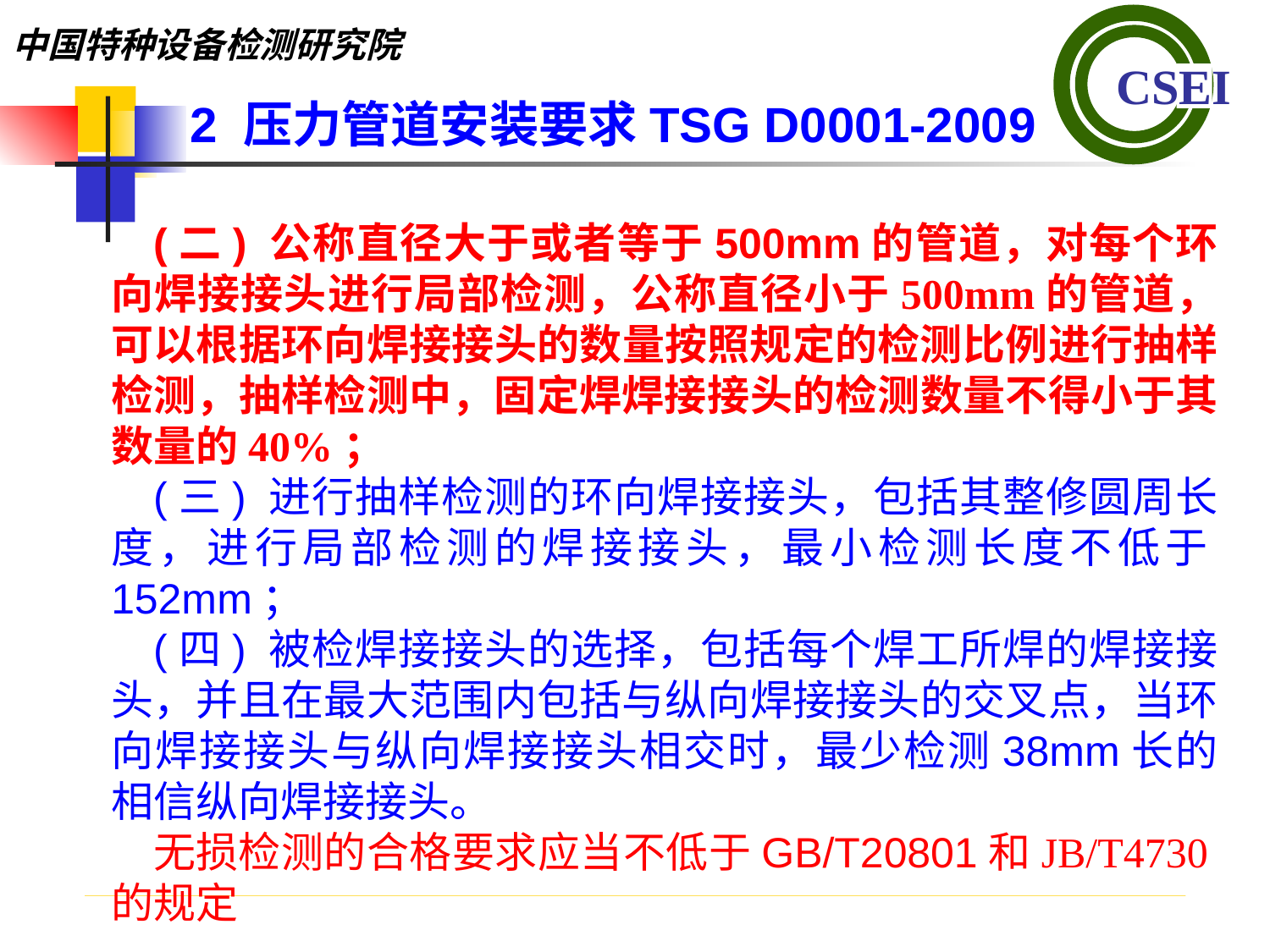

2 压力管道安装要求TSG D0001-2009
(二) 公称直径大于或者等于500mm的管道，对每个环向焊接接头进行局部检测，公称直径小于500mm的管道，可以根据环向焊接接头的数量按照规定的检测比例进行抽样检测，抽样检测中，固定焊焊接接头的检测数量不得小于其数量的40%；
(三) 进行抽样检测的环向焊接接头，包括其整修圆周长度，进行局部检测的焊接接头，最小检测长度不低于152mm；(四) 被检焊接接头的选择，包括每个焊工所焊的焊接接头，并且在最大范围内包括与纵向焊接接头的交叉点，当环向焊接接头与纵向焊接接头相交时，最少检测38mm长的相信纵向焊接接头。
无损检测的合格要求应当不低于GB/T20801和JB/T4730的规定